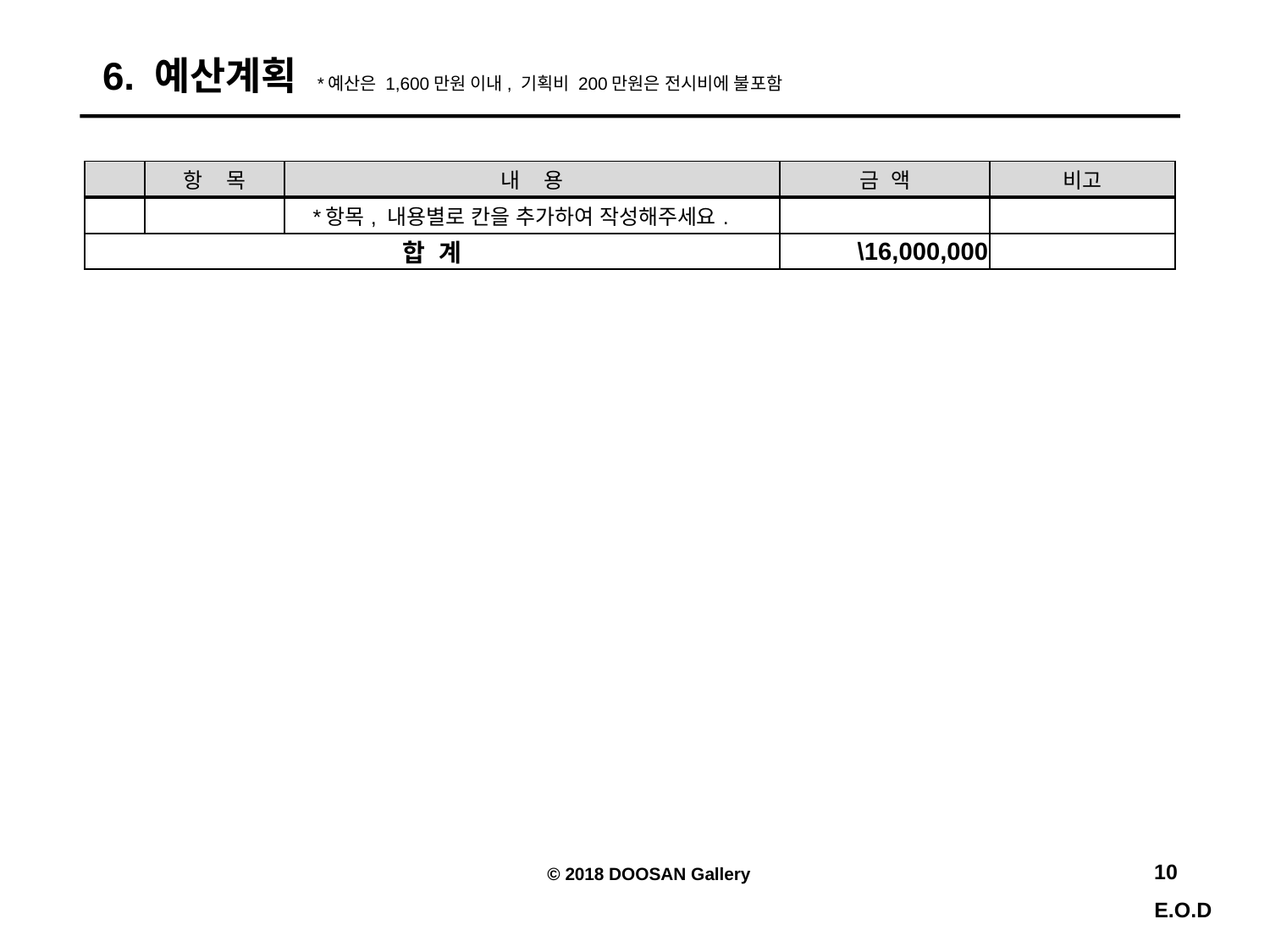

6. 예산계획 *예산은 1,600만원 이내, 기획비 200만원은 전시비에 불포함

|  | 항 목 | 내 용 | 금 액 | 비고 |
| --- | --- | --- | --- | --- |
|  |  | \*항목, 내용별로 칸을 추가하여 작성해주세요. |  |  |
| 합 계 |  |  | \16,000,000 |  |
10
© 2018 DOOSAN Gallery
E.O.D